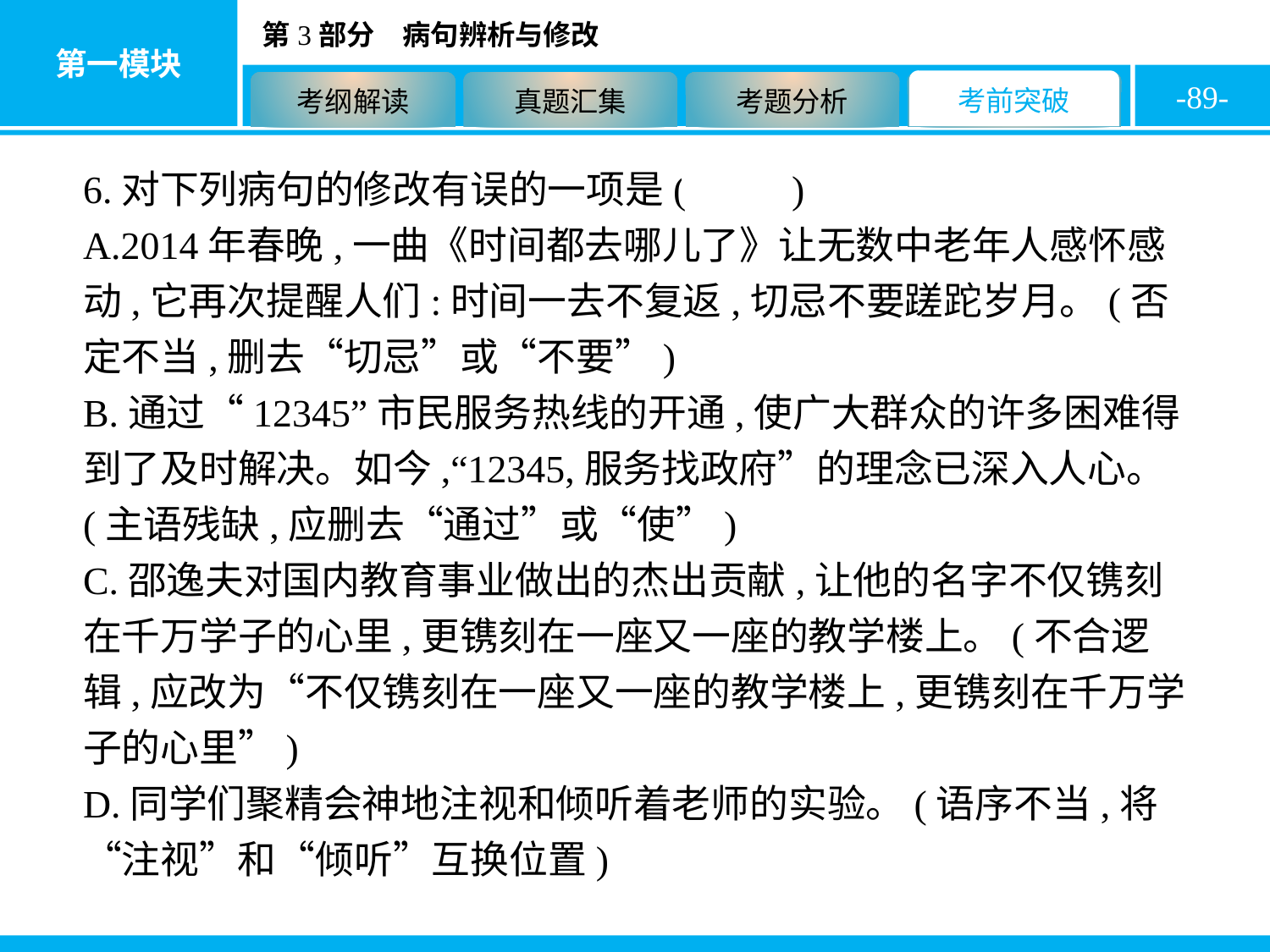

-89-
6.对下列病句的修改有误的一项是(    D    )
A.2014年春晚,一曲《时间都去哪儿了》让无数中老年人感怀感动,它再次提醒人们:时间一去不复返,切忌不要蹉跎岁月。(否定不当,删去“切忌”或“不要”)
B.通过“12345”市民服务热线的开通,使广大群众的许多困难得到了及时解决。如今,“12345,服务找政府”的理念已深入人心。(主语残缺,应删去“通过”或“使”)
C.邵逸夫对国内教育事业做出的杰出贡献,让他的名字不仅镌刻在千万学子的心里,更镌刻在一座又一座的教学楼上。(不合逻辑,应改为“不仅镌刻在一座又一座的教学楼上,更镌刻在千万学子的心里”)
D.同学们聚精会神地注视和倾听着老师的实验。(语序不当,将“注视”和“倾听”互换位置)